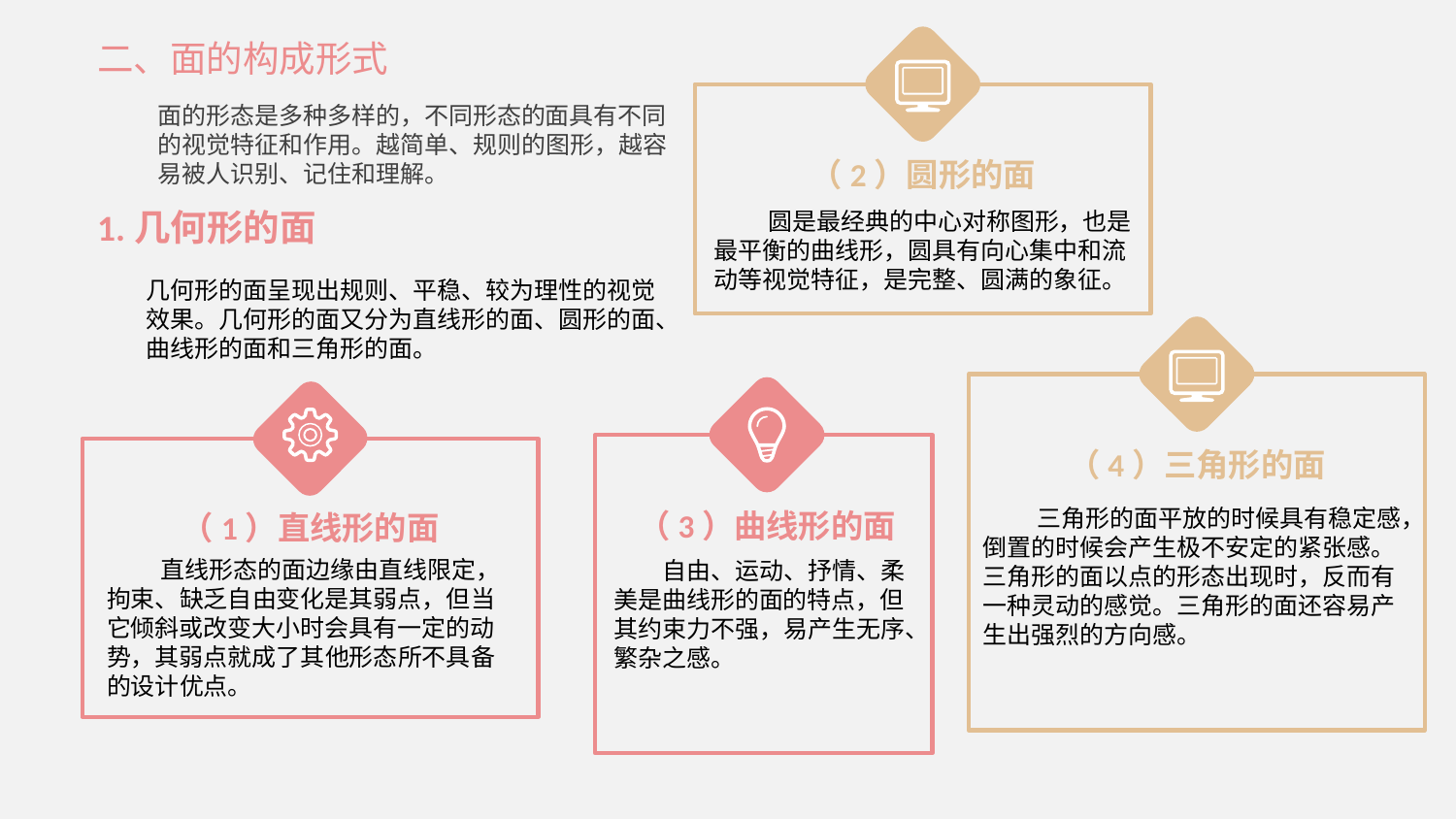

二、面的构成形式

（2）圆形的面
面的形态是多种多样的，不同形态的面具有不同的视觉特征和作用。越简单、规则的图形，越容易被人识别、记住和理解。
1.几何形的面
         圆是最经典的中心对称图形，也是最平衡的曲线形，圆具有向心集中和流动等视觉特征，是完整、圆满的象征。
几何形的面呈现出规则、平稳、较为理性的视觉效果。几何形的面又分为直线形的面、圆形的面、曲线形的面和三角形的面。

（4）三角形的面

（3）曲线形的面

（1）直线形的面
         三角形的面平放的时候具有稳定感，倒置的时候会产生极不安定的紧张感。三角形的面以点的形态出现时，反而有一种灵动的感觉。三角形的面还容易产生出强烈的方向感。
         直线形态的面边缘由直线限定，拘束、缺乏自由变化是其弱点，但当它倾斜或改变大小时会具有一定的动势，其弱点就成了其他形态所不具备的设计优点。
        自由、运动、抒情、柔美是曲线形的面的特点，但其约束力不强，易产生无序、繁杂之感。